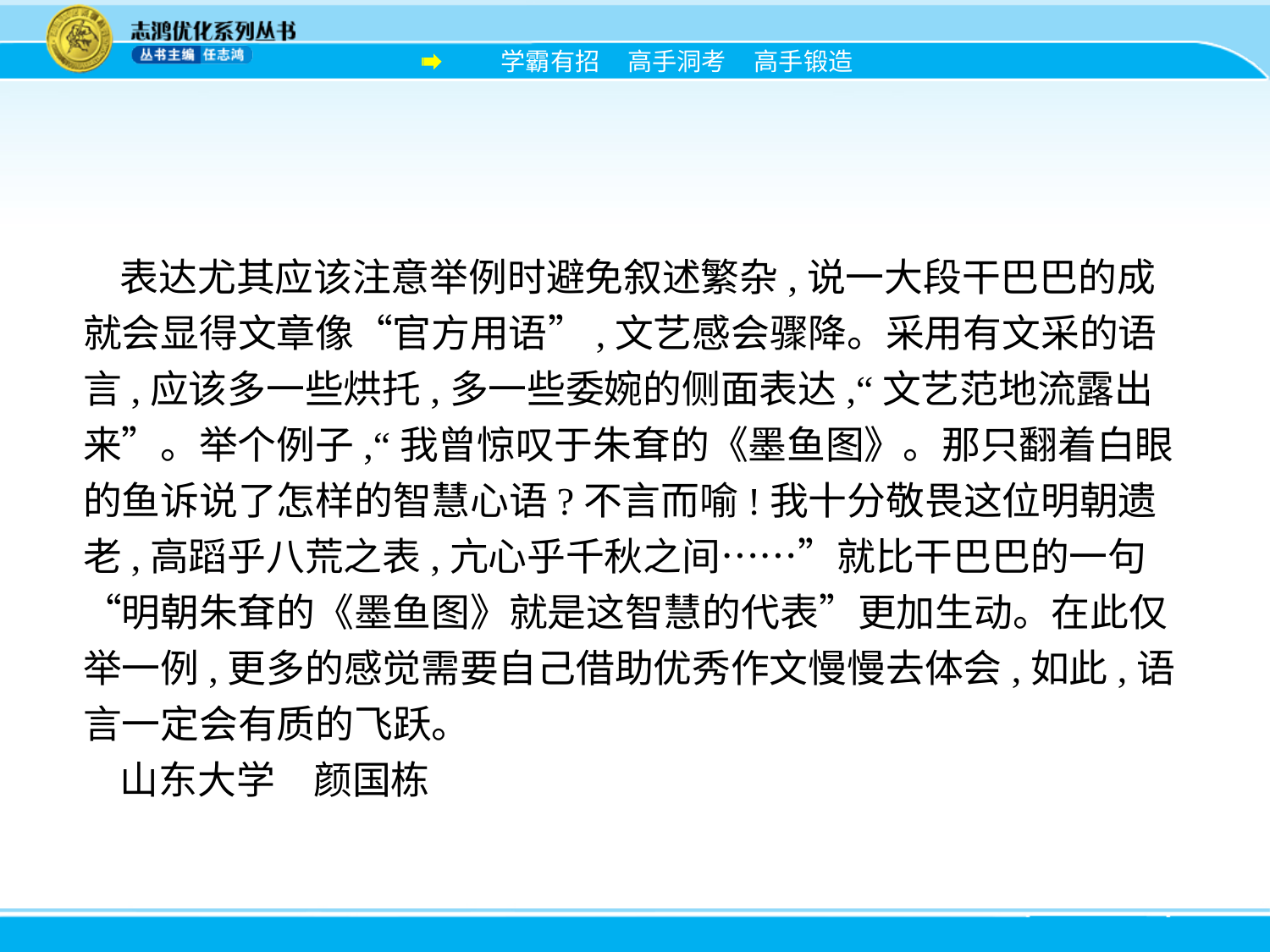

表达尤其应该注意举例时避免叙述繁杂,说一大段干巴巴的成就会显得文章像“官方用语”,文艺感会骤降。采用有文采的语言,应该多一些烘托,多一些委婉的侧面表达,“文艺范地流露出来”。举个例子,“我曾惊叹于朱耷的《墨鱼图》。那只翻着白眼的鱼诉说了怎样的智慧心语?不言而喻!我十分敬畏这位明朝遗老,高蹈乎八荒之表,亢心乎千秋之间……”就比干巴巴的一句“明朝朱耷的《墨鱼图》就是这智慧的代表”更加生动。在此仅举一例,更多的感觉需要自己借助优秀作文慢慢去体会,如此,语言一定会有质的飞跃。
山东大学　颜国栋